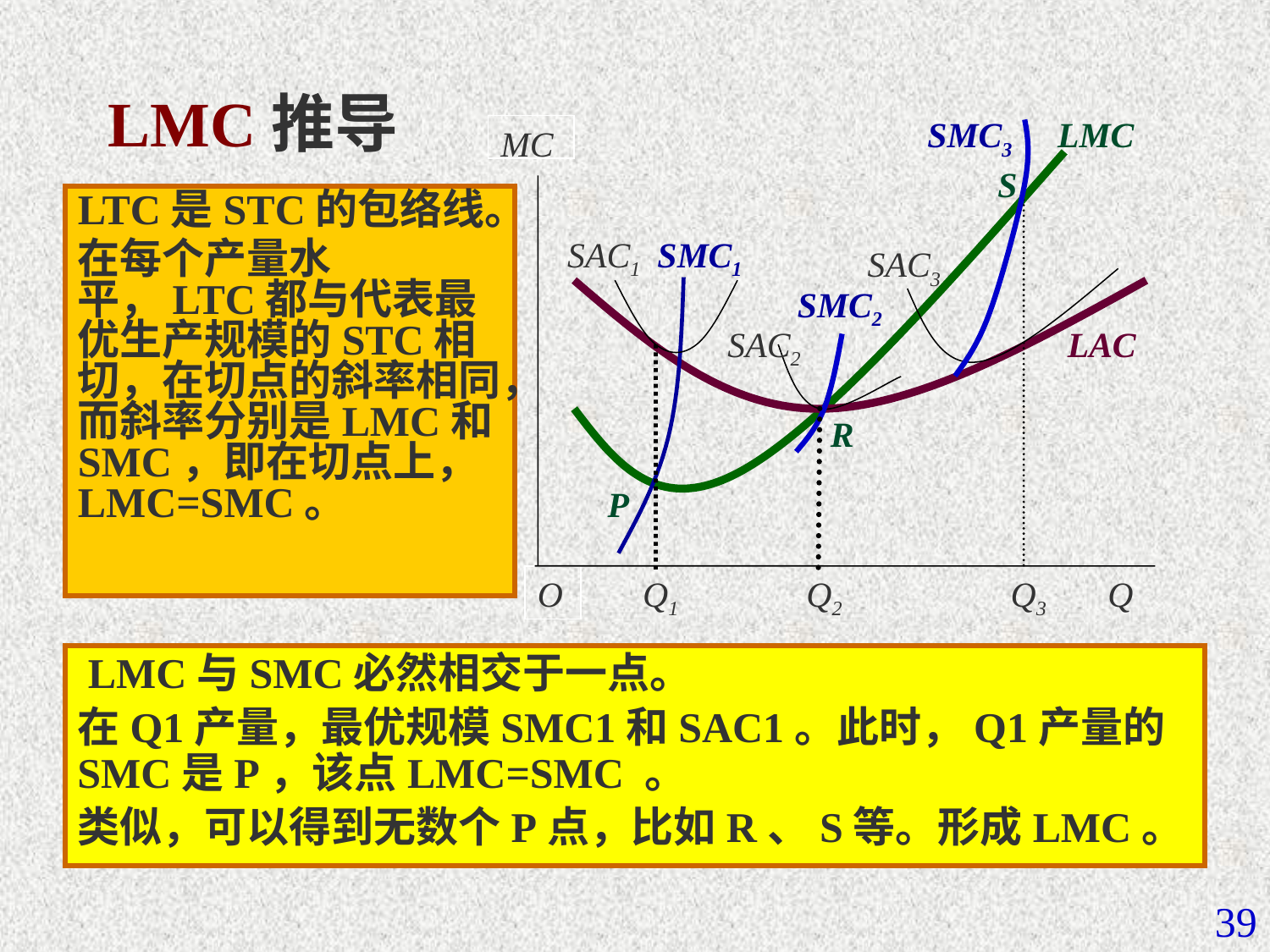

# LMC推导
SMC3
LMC
MC

S

LTC是STC的包络线。
在每个产量水平，LTC都与代表最优生产规模的STC相切，在切点的斜率相同，而斜率分别是LMC和SMC，即在切点上，LMC=SMC。
SAC1
SMC1
SAC3

SMC2

SAC2

LAC

R

P
Q1
Q2
Q3
O

Q
 LMC与SMC必然相交于一点。
在Q1产量，最优规模SMC1和SAC1。此时，Q1产量的SMC是P，该点LMC=SMC 。
类似，可以得到无数个P点，比如R、S等。形成LMC。
39